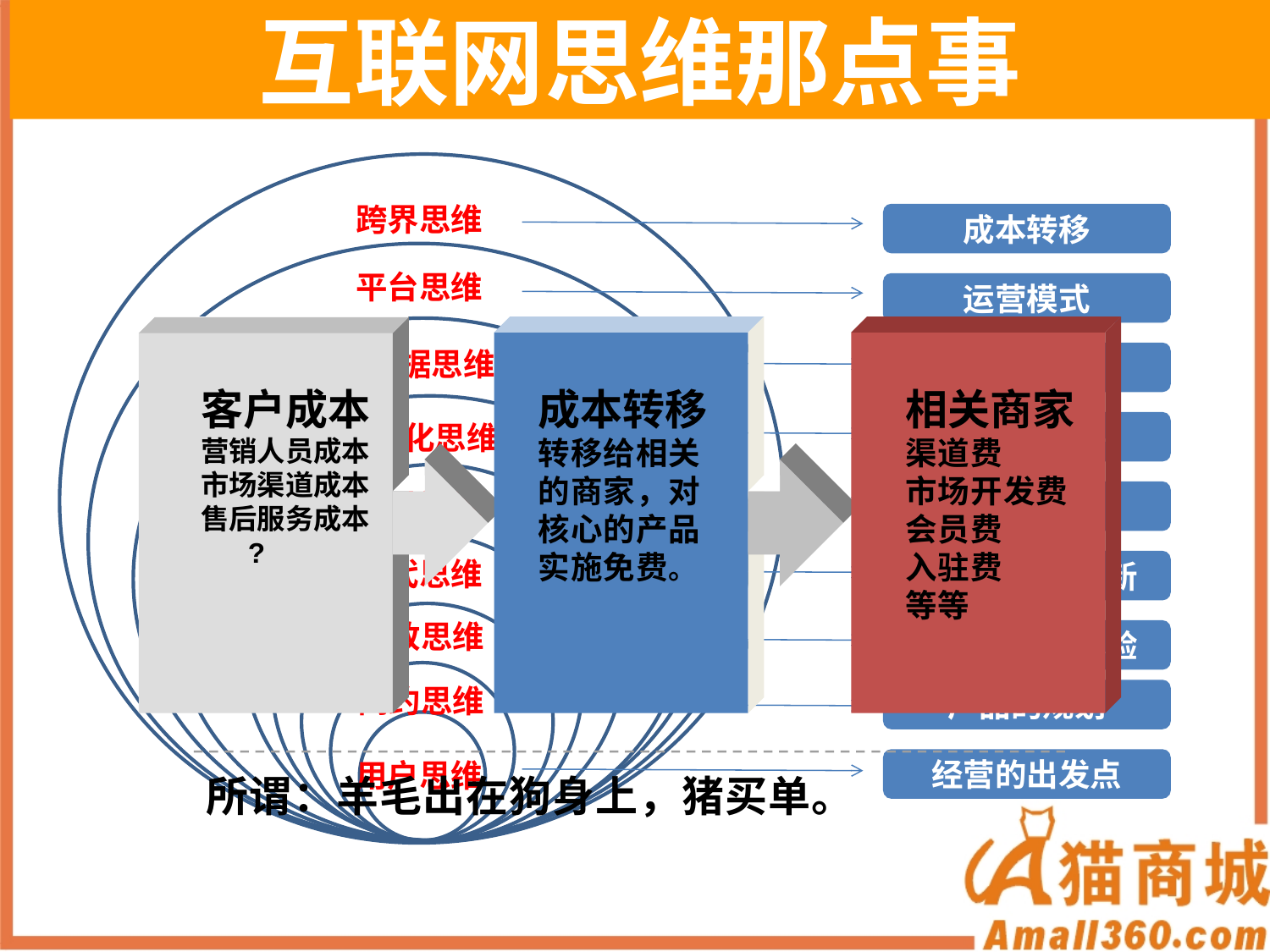

互联网思维那点事

跨界思维
成本转移

平台思维
运营模式

客户成本
营销人员成本
市场渠道成本
售后服务成本
      ?

成本转移
转移给相关的商家，对核心的产品实施免费。

相关商家
渠道费
市场开发费
会员费
入驻费
等等

大数据思维
用户增值

社会化思维
传播与连接

流量思维
营销模式

迭代思维
业务流程的创新

极致思维
产品服务的体验

简约思维
产品的规划

用户思维
经营的出发点

所谓：羊毛出在狗身上，猪买单。